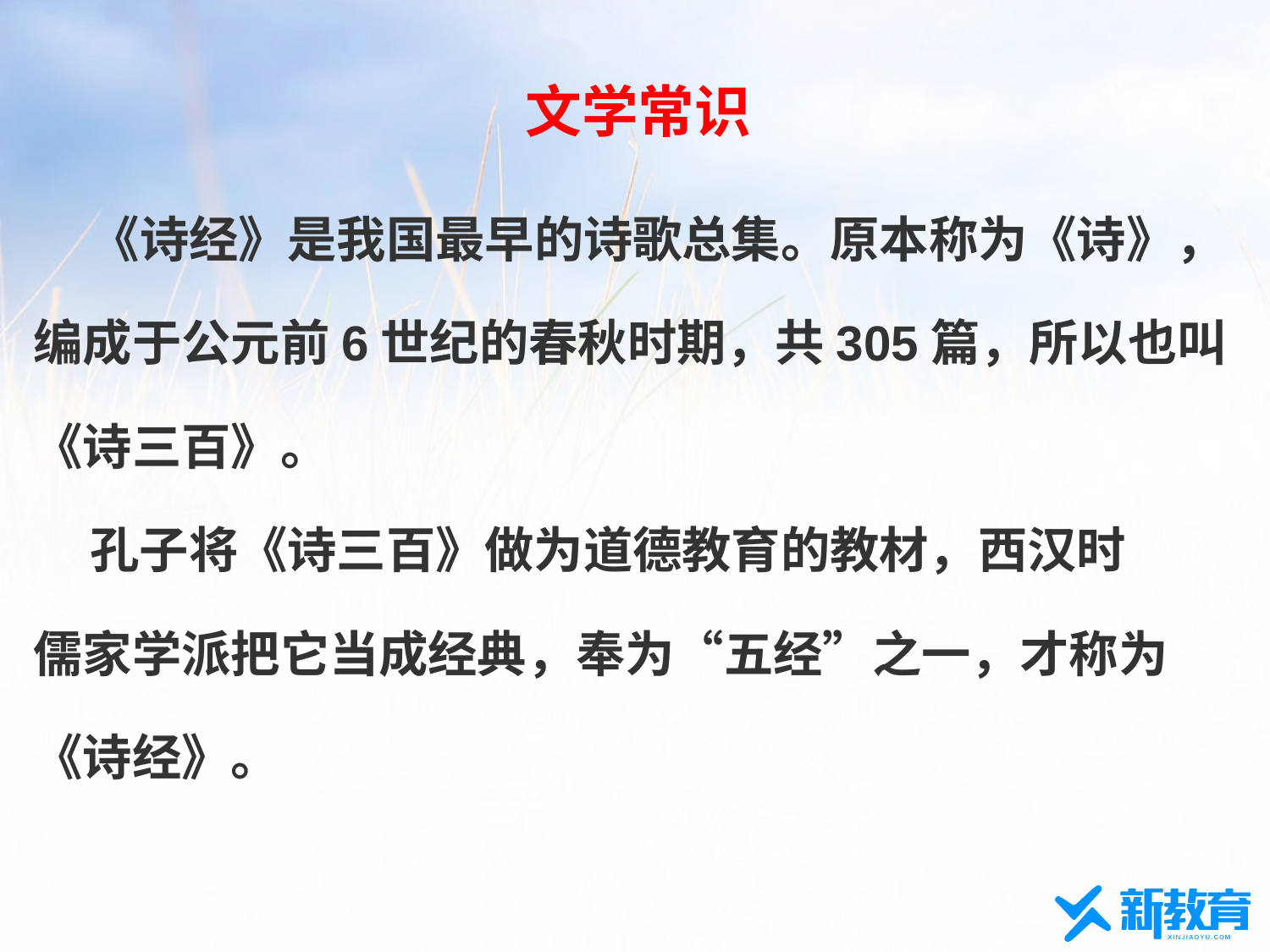

文学常识

    《诗经》是我国最早的诗歌总集。原本称为《诗》，
编成于公元前6世纪的春秋时期，共305篇，所以也叫
《诗三百》。
    孔子将《诗三百》做为道德教育的教材，西汉时
儒家学派把它当成经典，奉为“五经”之一，才称为
《诗经》。